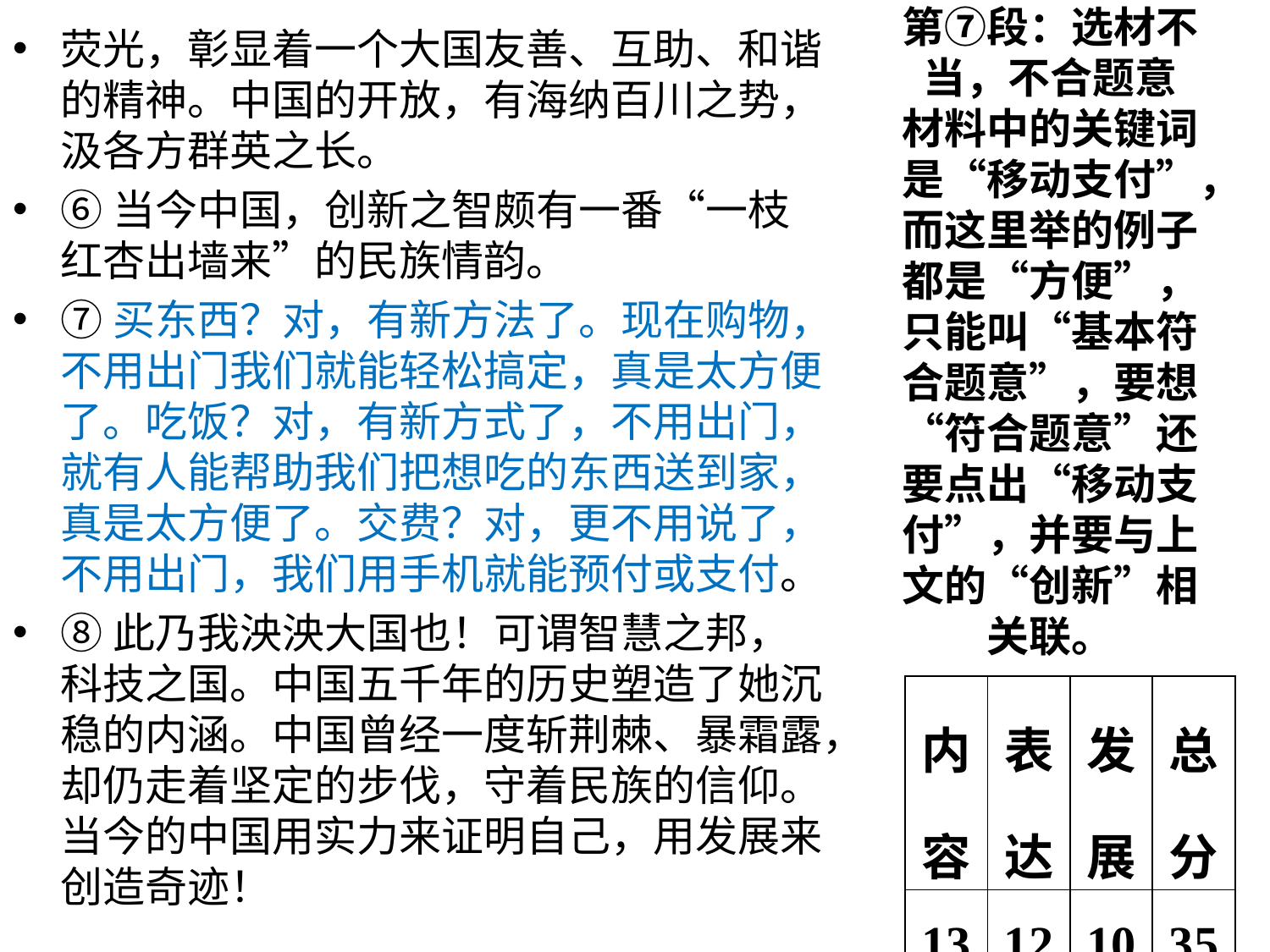

荧光，彰显着一个大国友善、互助、和谐的精神。中国的开放，有海纳百川之势，汲各方群英之长。
⑥当今中国，创新之智颇有一番“一枝红杏出墙来”的民族情韵。
⑦买东西？对，有新方法了。现在购物，不用出门我们就能轻松搞定，真是太方便了。吃饭？对，有新方式了，不用出门，就有人能帮助我们把想吃的东西送到家，真是太方便了。交费？对，更不用说了，不用出门，我们用手机就能预付或支付。
⑧此乃我泱泱大国也！可谓智慧之邦，科技之国。中国五千年的历史塑造了她沉稳的内涵。中国曾经一度斩荆棘、暴霜露，却仍走着坚定的步伐，守着民族的信仰。当今的中国用实力来证明自己，用发展来创造奇迹！
# 第⑦段：选材不当，不合题意 材料中的关键词是“移动支付”，而这里举的例子都是“方便”，只能叫“基本符合题意”，要想“符合题意”还要点出“移动支付”，并要与上文的“创新”相关联。
| 内容 | 表达 | 发展 | 总分 |
| --- | --- | --- | --- |
| 13 | 12 | 10 | 35 |